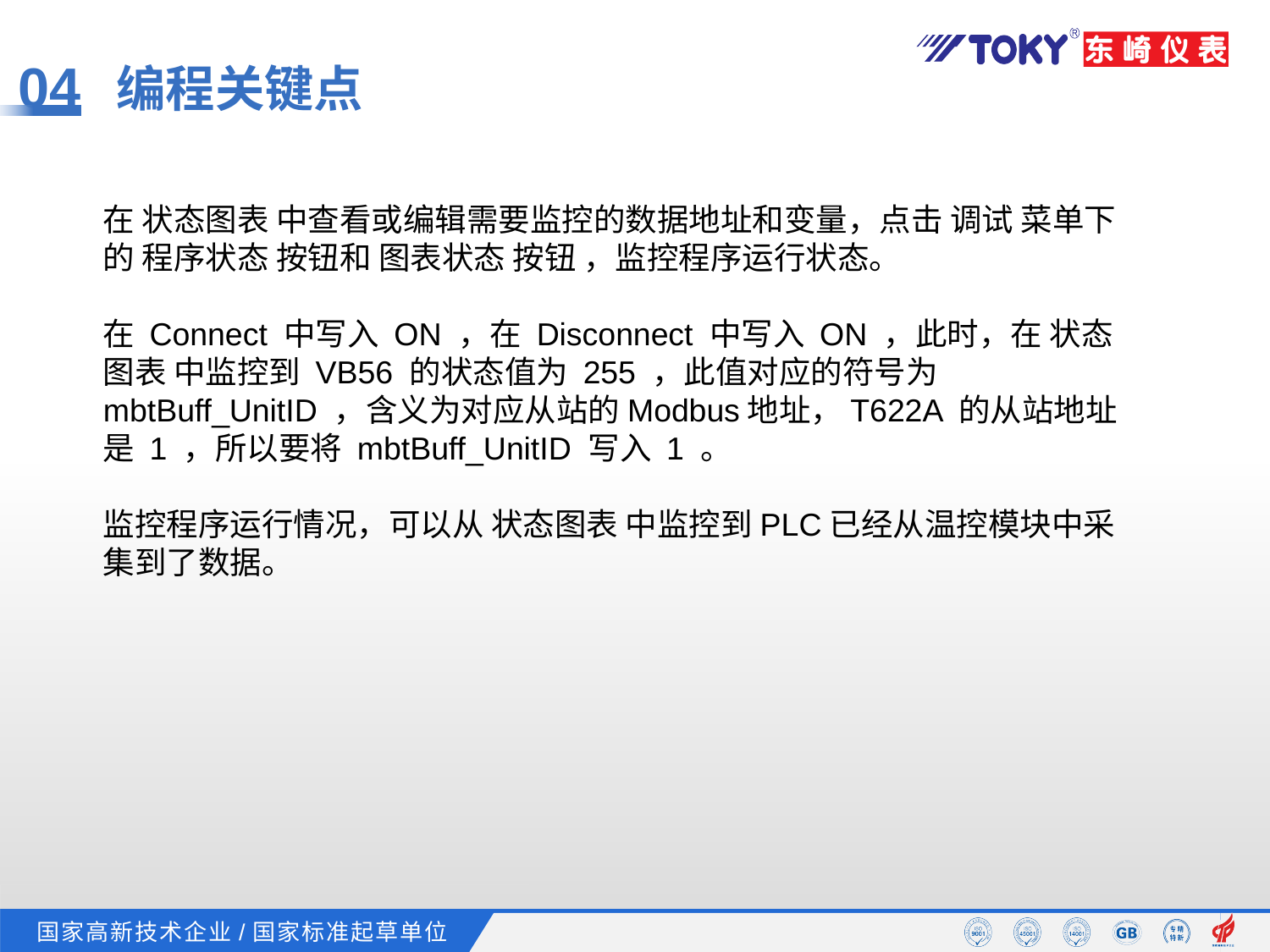

04
编程关键点

在 状态图表 中查看或编辑需要监控的数据地址和变量，点击 调试 菜单下的 程序状态 按钮和 图表状态 按钮 ，监控程序运行状态。

在 Connect 中写入 ON ，在 Disconnect 中写入 ON ，此时，在 状态图表 中监控到 VB56 的状态值为 255 ，此值对应的符号为 mbtBuff_UnitID ，含义为对应从站的Modbus地址，T622A 的从站地址是 1 ，所以要将 mbtBuff_UnitID 写入 1 。

监控程序运行情况，可以从 状态图表 中监控到PLC已经从温控模块中采集到了数据。